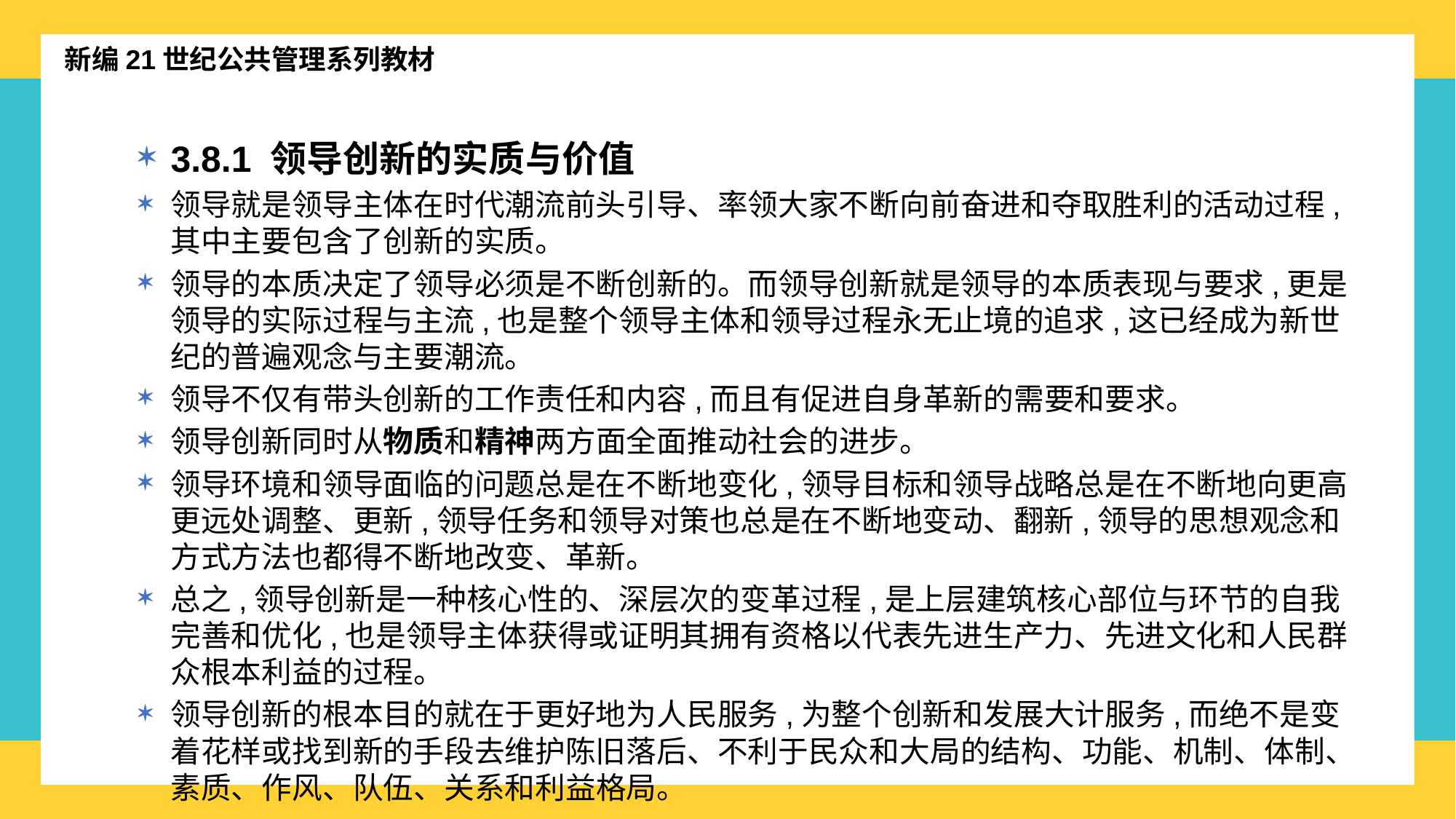

新编21世纪公共管理系列教材
3.8.1 领导创新的实质与价值
领导就是领导主体在时代潮流前头引导、率领大家不断向前奋进和夺取胜利的活动过程,其中主要包含了创新的实质。
领导的本质决定了领导必须是不断创新的。而领导创新就是领导的本质表现与要求,更是领导的实际过程与主流,也是整个领导主体和领导过程永无止境的追求,这已经成为新世纪的普遍观念与主要潮流。
领导不仅有带头创新的工作责任和内容,而且有促进自身革新的需要和要求。
领导创新同时从物质和精神两方面全面推动社会的进步。
领导环境和领导面临的问题总是在不断地变化,领导目标和领导战略总是在不断地向更高更远处调整、更新,领导任务和领导对策也总是在不断地变动、翻新,领导的思想观念和方式方法也都得不断地改变、革新。
总之,领导创新是一种核心性的、深层次的变革过程,是上层建筑核心部位与环节的自我完善和优化,也是领导主体获得或证明其拥有资格以代表先进生产力、先进文化和人民群众根本利益的过程。
领导创新的根本目的就在于更好地为人民服务,为整个创新和发展大计服务,而绝不是变着花样或找到新的手段去维护陈旧落后、不利于民众和大局的结构、功能、机制、体制、素质、作风、队伍、关系和利益格局。